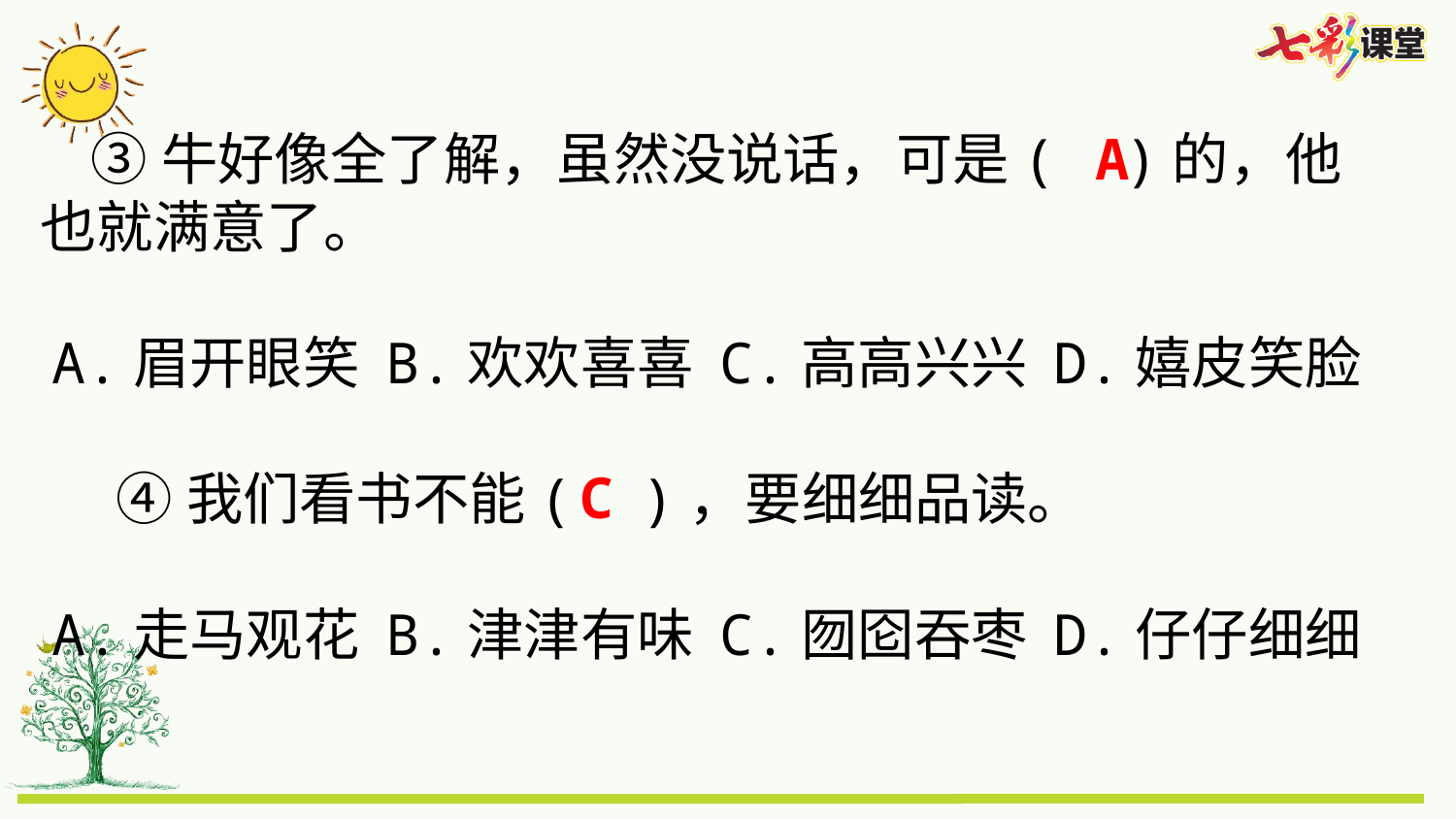

③牛好像全了解，虽然没说话，可是(  )的，他也就满意了。

A.眉开眼笑 B.欢欢喜喜 C.高高兴兴 D.嬉皮笑脸

      ④我们看书不能(  )，要细细品读。

A.走马观花 B.津津有味 C.囫囵吞枣 D.仔仔细细
A
C